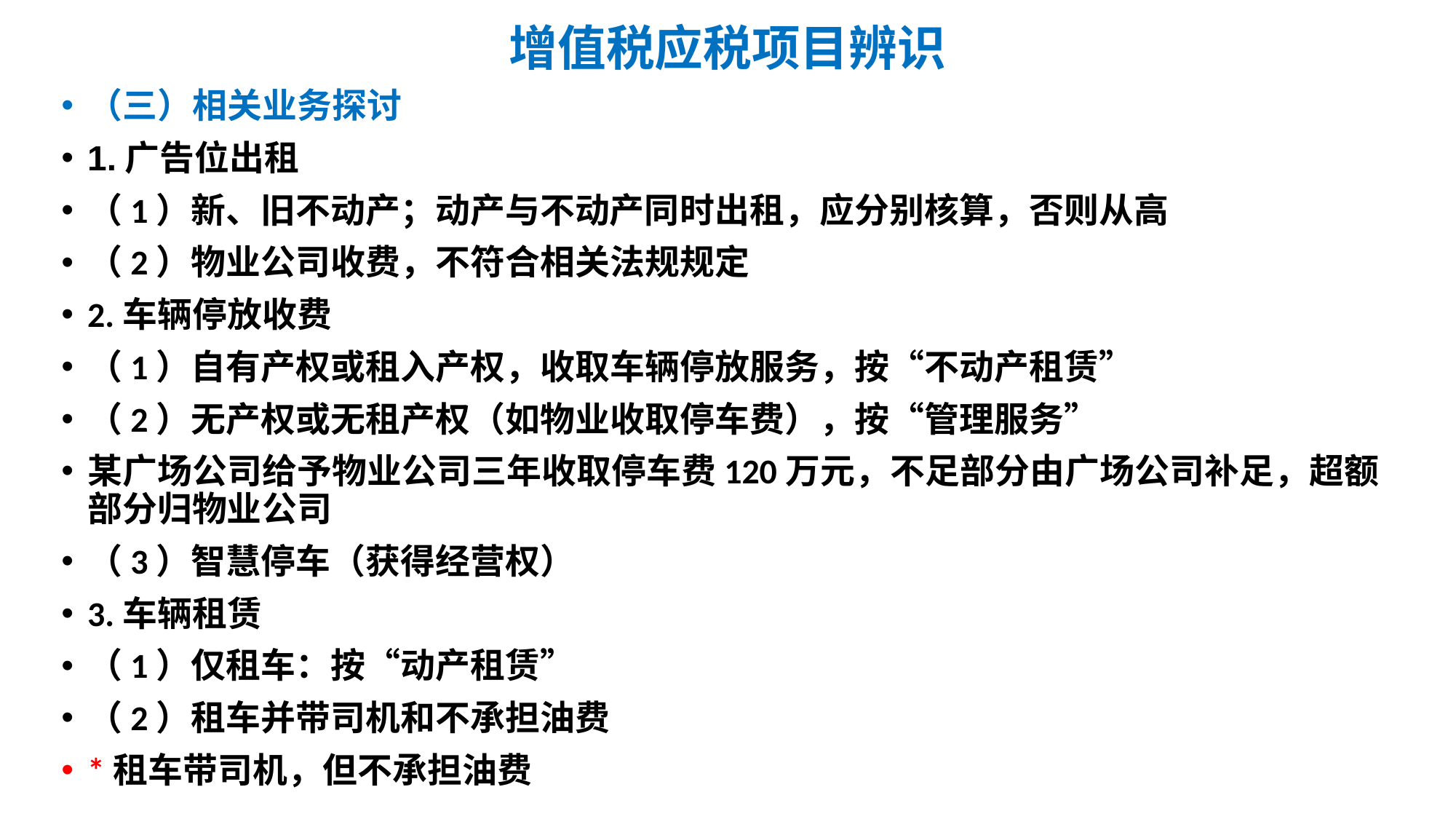

# 增值税应税项目辨识
（三）相关业务探讨
1.广告位出租
（1）新、旧不动产；动产与不动产同时出租，应分别核算，否则从高
（2）物业公司收费，不符合相关法规规定
2.车辆停放收费
（1）自有产权或租入产权，收取车辆停放服务，按“不动产租赁”
（2）无产权或无租产权（如物业收取停车费），按“管理服务”
某广场公司给予物业公司三年收取停车费120万元，不足部分由广场公司补足，超额部分归物业公司
（3）智慧停车（获得经营权）
3.车辆租赁
（1）仅租车：按“动产租赁”
（2）租车并带司机和不承担油费
*租车带司机，但不承担油费